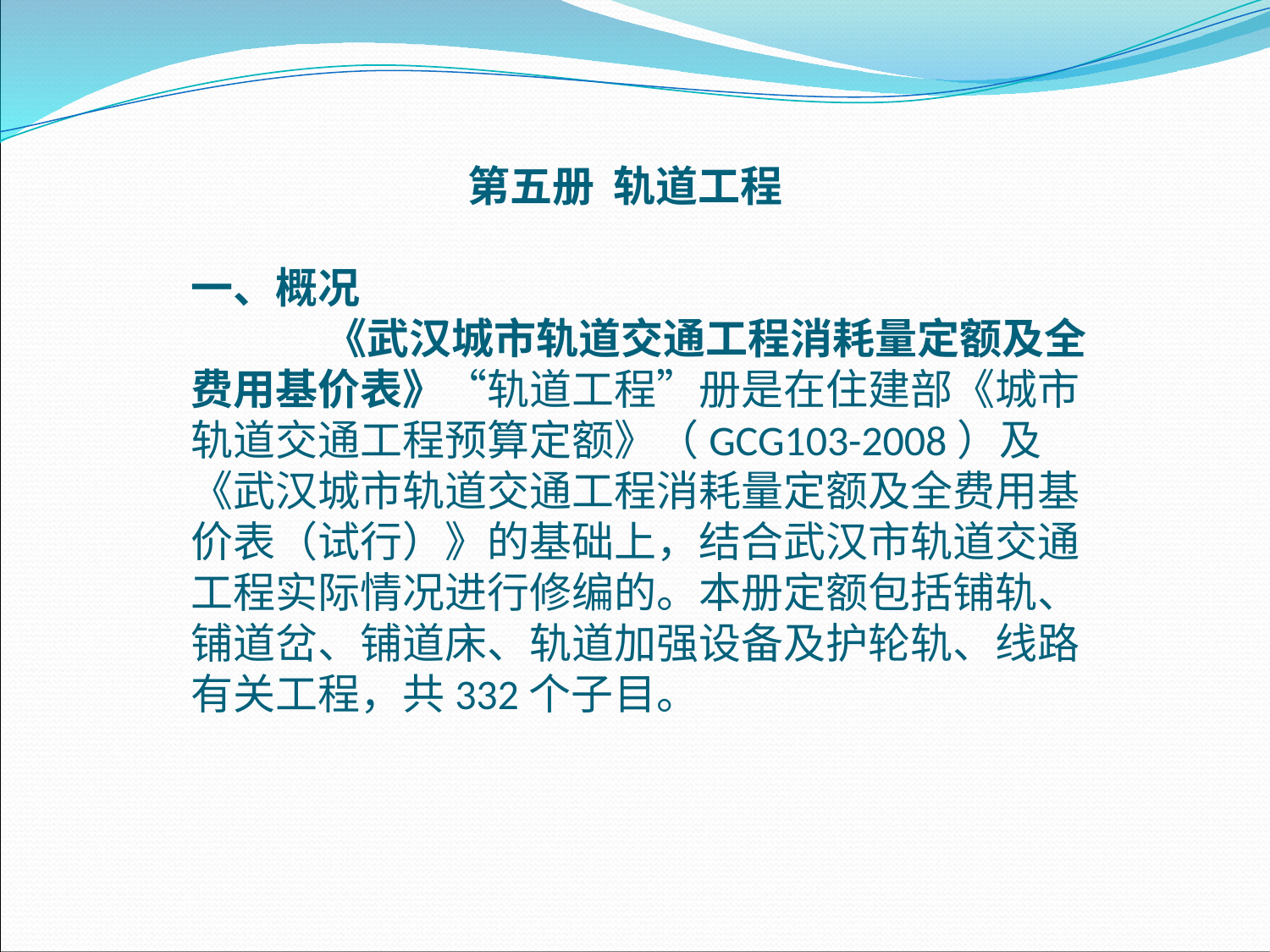

第五册  轨道工程 一、概况             《武汉城市轨道交通工程消耗量定额及全费用基价表》“轨道工程”册是在住建部《城市轨道交通工程预算定额》（GCG103-2008）及《武汉城市轨道交通工程消耗量定额及全费用基价表（试行）》的基础上，结合武汉市轨道交通工程实际情况进行修编的。本册定额包括铺轨、铺道岔、铺道床、轨道加强设备及护轮轨、线路有关工程，共332个子目。
107